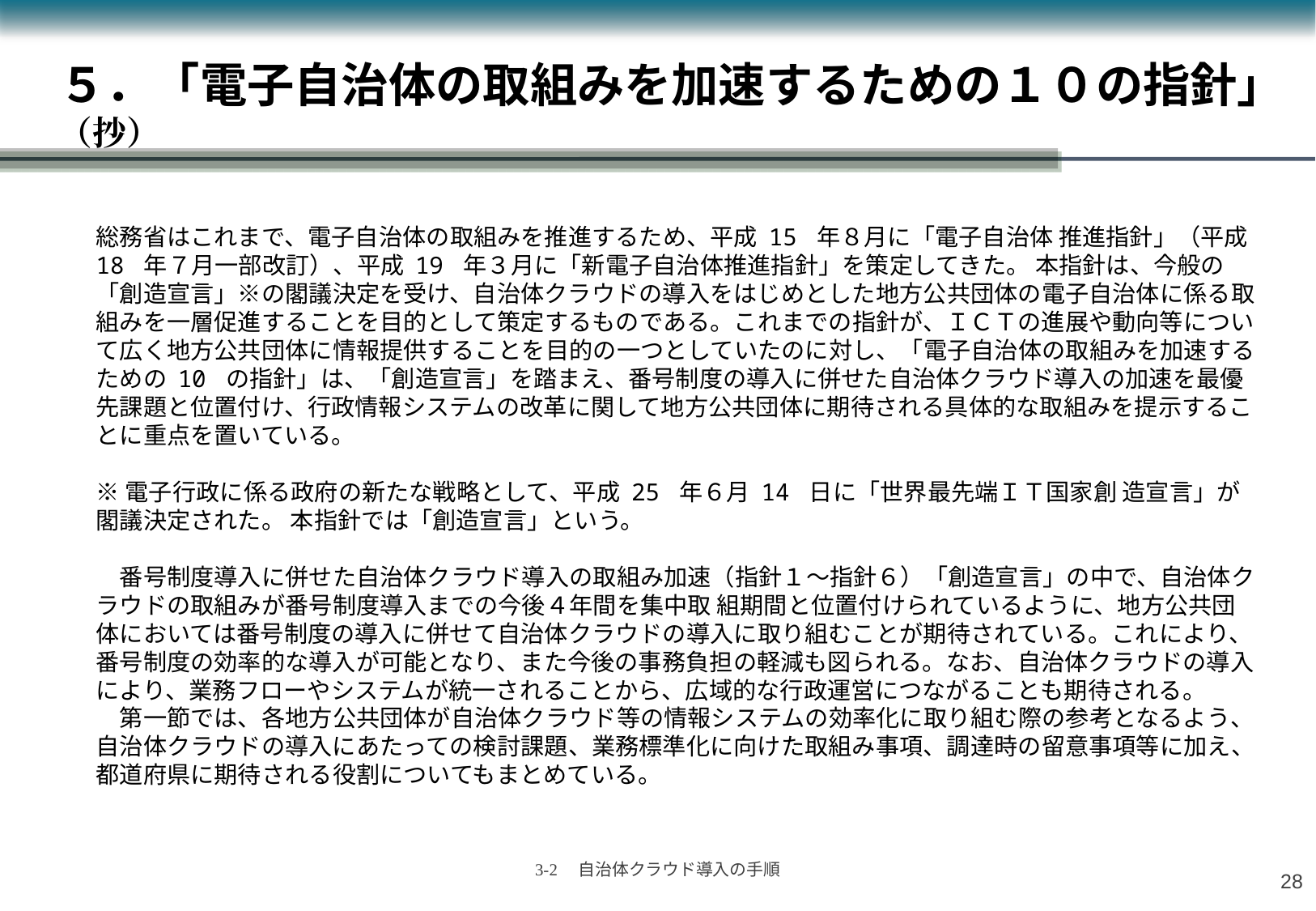

# ５．「電子自治体の取組みを加速するための１０の指針」 （抄）
総務省はこれまで、電子自治体の取組みを推進するため、平成 15 年８月に「電子自治体 推進指針」（平成 18 年７月一部改訂）、平成 19 年３月に「新電子自治体推進指針」を策定してきた。 本指針は、今般の「創造宣言」※の閣議決定を受け、自治体クラウドの導入をはじめとした地方公共団体の電子自治体に係る取組みを一層促進することを目的として策定するものである。これまでの指針が、ＩＣＴの進展や動向等について広く地方公共団体に情報提供することを目的の一つとしていたのに対し、「電子自治体の取組みを加速するための 10 の指針」は、「創造宣言」を踏まえ、番号制度の導入に併せた自治体クラウド導入の加速を最優先課題と位置付け、行政情報システムの改革に関して地方公共団体に期待される具体的な取組みを提示することに重点を置いている。

※電子行政に係る政府の新たな戦略として、平成 25 年６月 14 日に「世界最先端ＩＴ国家創 造宣言」が閣議決定された。 本指針では「創造宣言」という。

　番号制度導入に併せた自治体クラウド導入の取組み加速（指針１～指針６）「創造宣言」の中で、自治体クラウドの取組みが番号制度導入までの今後４年間を集中取 組期間と位置付けられているように、地方公共団体においては番号制度の導入に併せて自治体クラウドの導入に取り組むことが期待されている。これにより、番号制度の効率的な導入が可能となり、また今後の事務負担の軽減も図られる。なお、自治体クラウドの導入により、業務フローやシステムが統一されることから、広域的な行政運営につながることも期待される。
　第一節では、各地方公共団体が自治体クラウド等の情報システムの効率化に取り組む際の参考となるよう、自治体クラウドの導入にあたっての検討課題、業務標準化に向けた取組み事項、調達時の留意事項等に加え、都道府県に期待される役割についてもまとめている。
28
3-2　自治体クラウド導入の手順